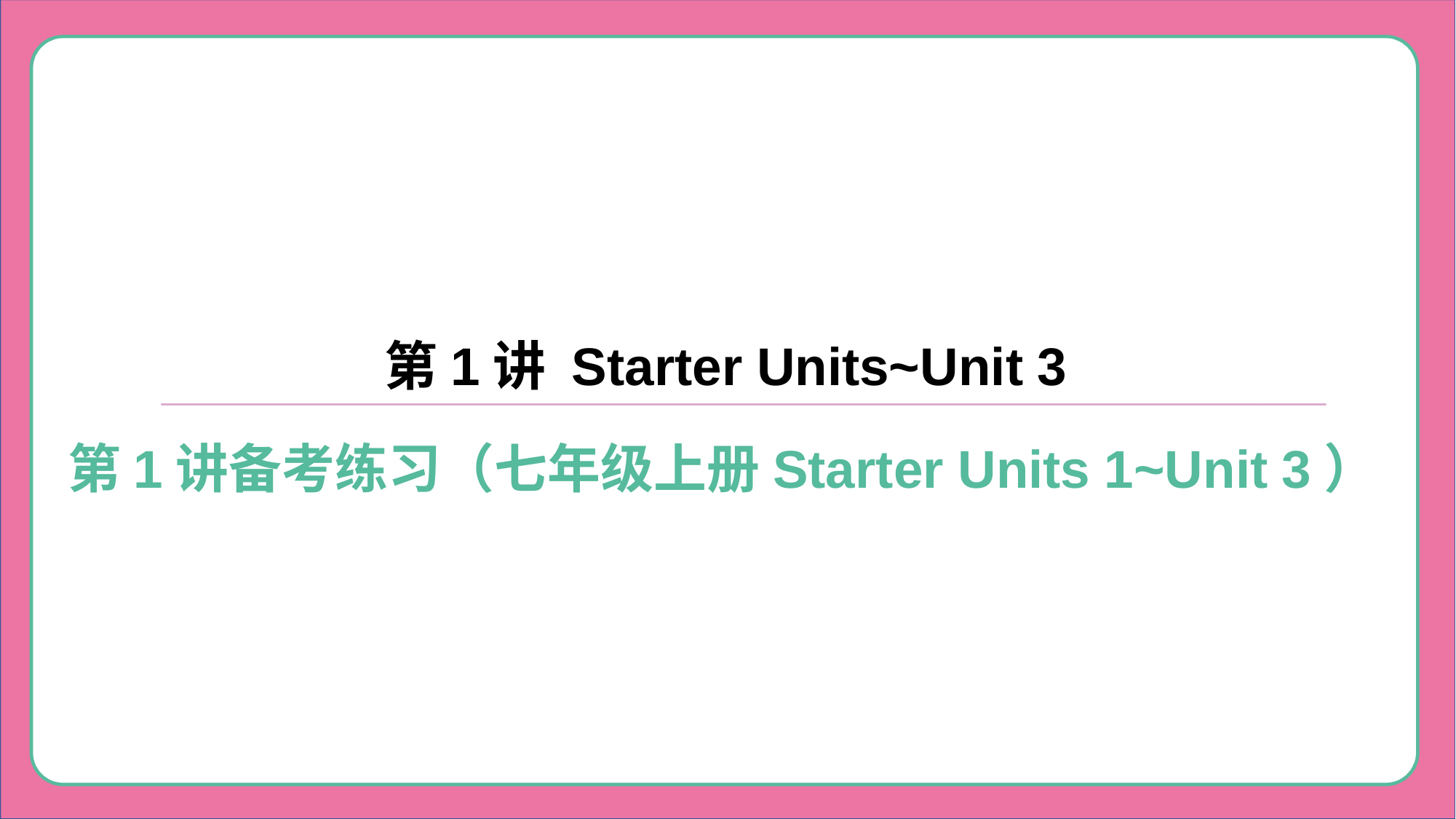

第1讲 Starter Units~Unit 3
第1讲备考练习（七年级上册Starter Units 1~Unit 3）